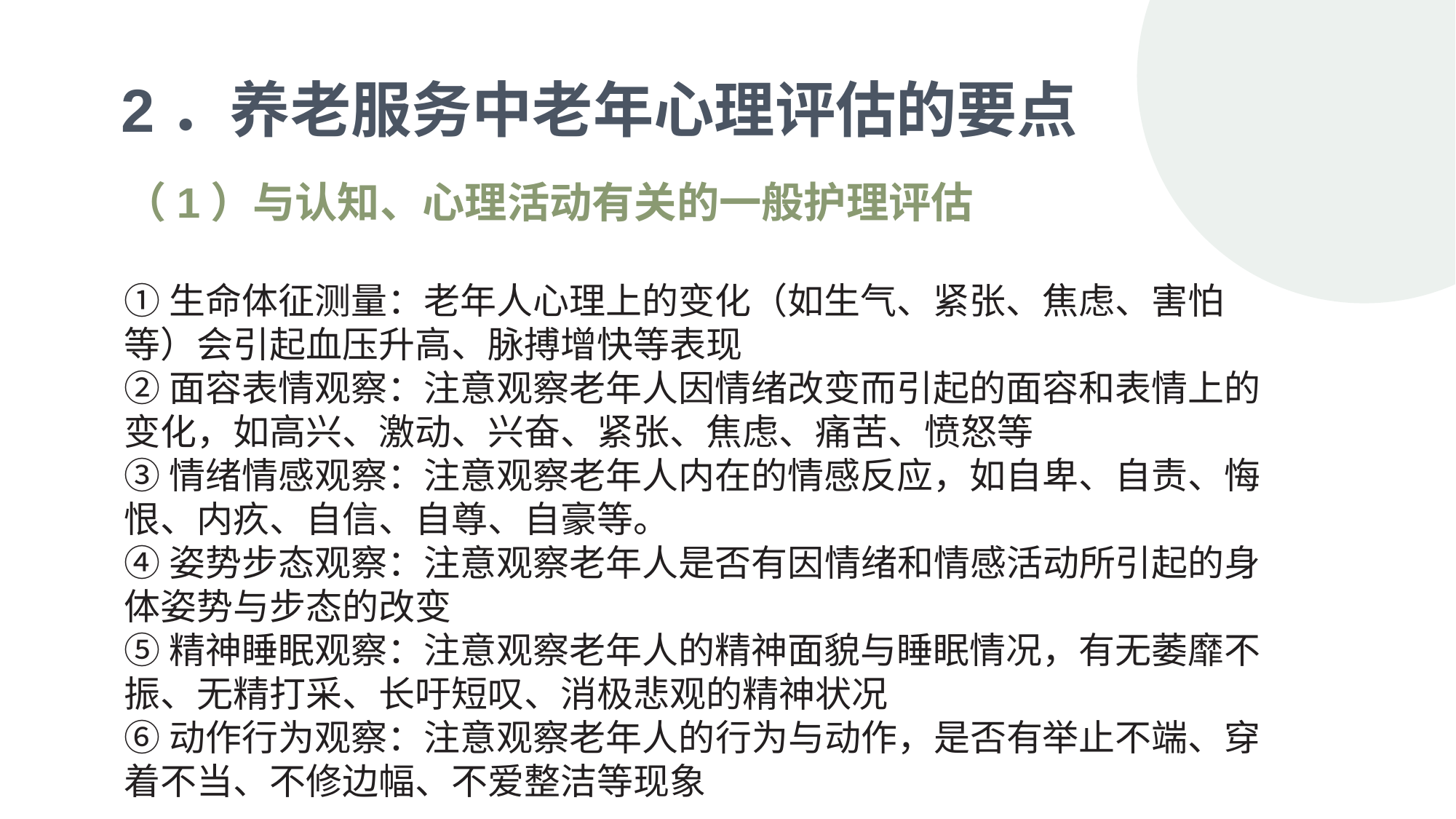

2．养老服务中老年心理评估的要点

（1）与认知、心理活动有关的一般护理评估

①生命体征测量：老年人心理上的变化（如生气、紧张、焦虑、害怕等）会引起血压升高、脉搏增快等表现
②面容表情观察：注意观察老年人因情绪改变而引起的面容和表情上的变化，如高兴、激动、兴奋、紧张、焦虑、痛苦、愤怒等
③情绪情感观察：注意观察老年人内在的情感反应，如自卑、自责、悔恨、内疚、自信、自尊、自豪等。
④姿势步态观察：注意观察老年人是否有因情绪和情感活动所引起的身体姿势与步态的改变
⑤精神睡眠观察：注意观察老年人的精神面貌与睡眠情况，有无萎靡不振、无精打采、长吁短叹、消极悲观的精神状况
⑥动作行为观察：注意观察老年人的行为与动作，是否有举止不端、穿着不当、不修边幅、不爱整洁等现象